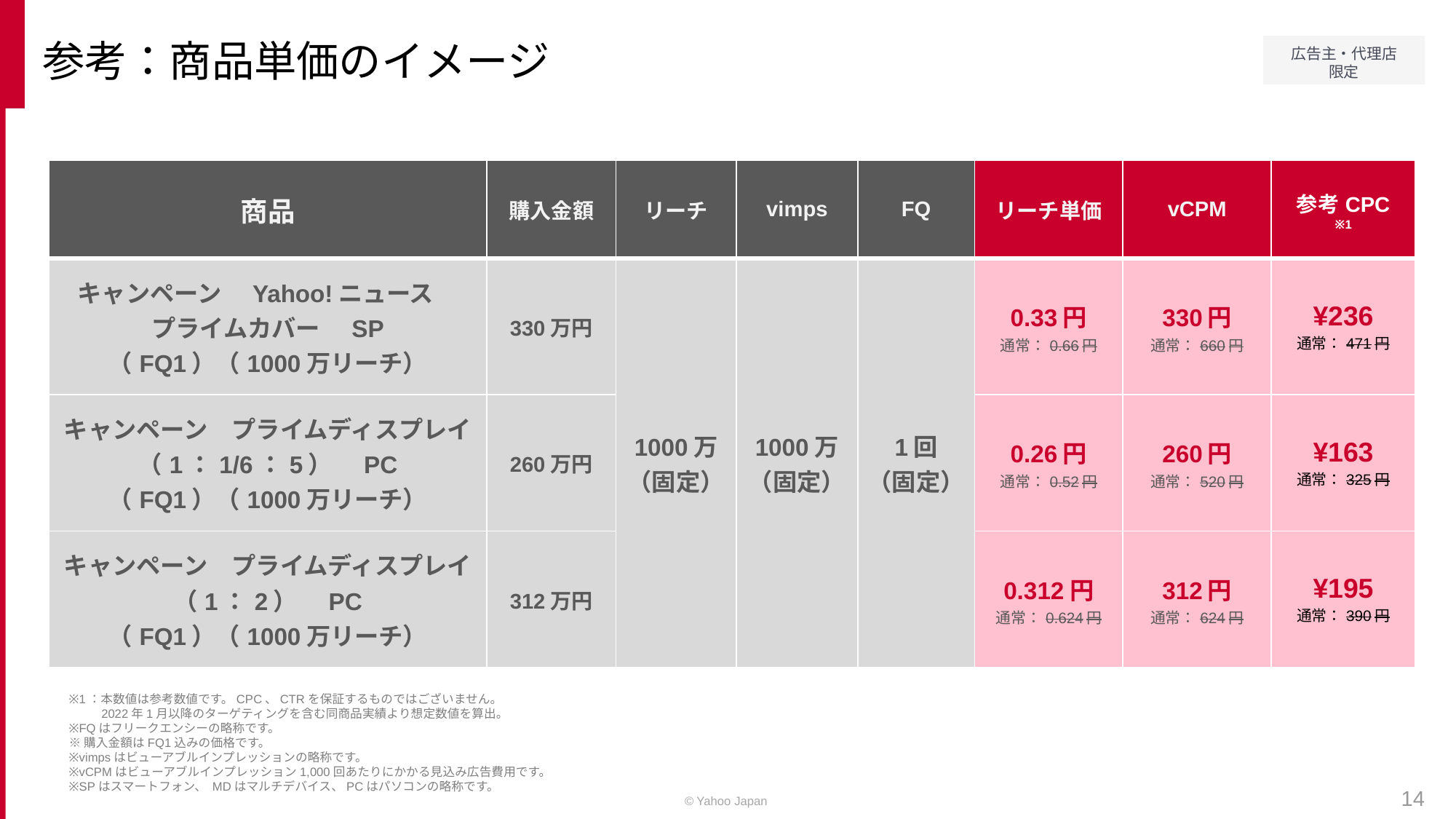

参考：商品単価のイメージ
| 商品 | 購入金額 | リーチ | vimps | FQ | リーチ単価 | vCPM | 参考CPC ※1 |
| --- | --- | --- | --- | --- | --- | --- | --- |
| キャンペーン　Yahoo!ニュース　 プライムカバー　SP （FQ1）（1000万リーチ） | 330万円 | 1000万 （固定） | 1000万 （固定） | 1回 （固定） | 0.33円 通常：0.66円 | 330円 通常：660円 | ¥236 通常：471円 |
| キャンペーン　プライムディスプレイ（1：1/6：5）　PC （FQ1）（1000万リーチ） | 260万円 |  |  |  | 0.26円 通常：0.52円 | 260円 通常：520円 | ¥163 通常：325円 |
| キャンペーン　プライムディスプレイ（1：2）　PC （FQ1）（1000万リーチ） | 312万円 |  |  |  | 0.312円 通常：0.624円 | 312円 通常：624円 | ¥195 通常：390円 |
※1：本数値は参考数値です。CPC、CTRを保証するものではございません。
　　  2022年1月以降のターゲティングを含む同商品実績より想定数値を算出。
※FQはフリークエンシーの略称です。
※購入金額はFQ1込みの価格です。
※vimpsはビューアブルインプレッションの略称です。
※vCPMはビューアブルインプレッション1,000回あたりにかかる見込み広告費用です。
※SPはスマートフォン、 MDはマルチデバイス、PCはパソコンの略称です。
14